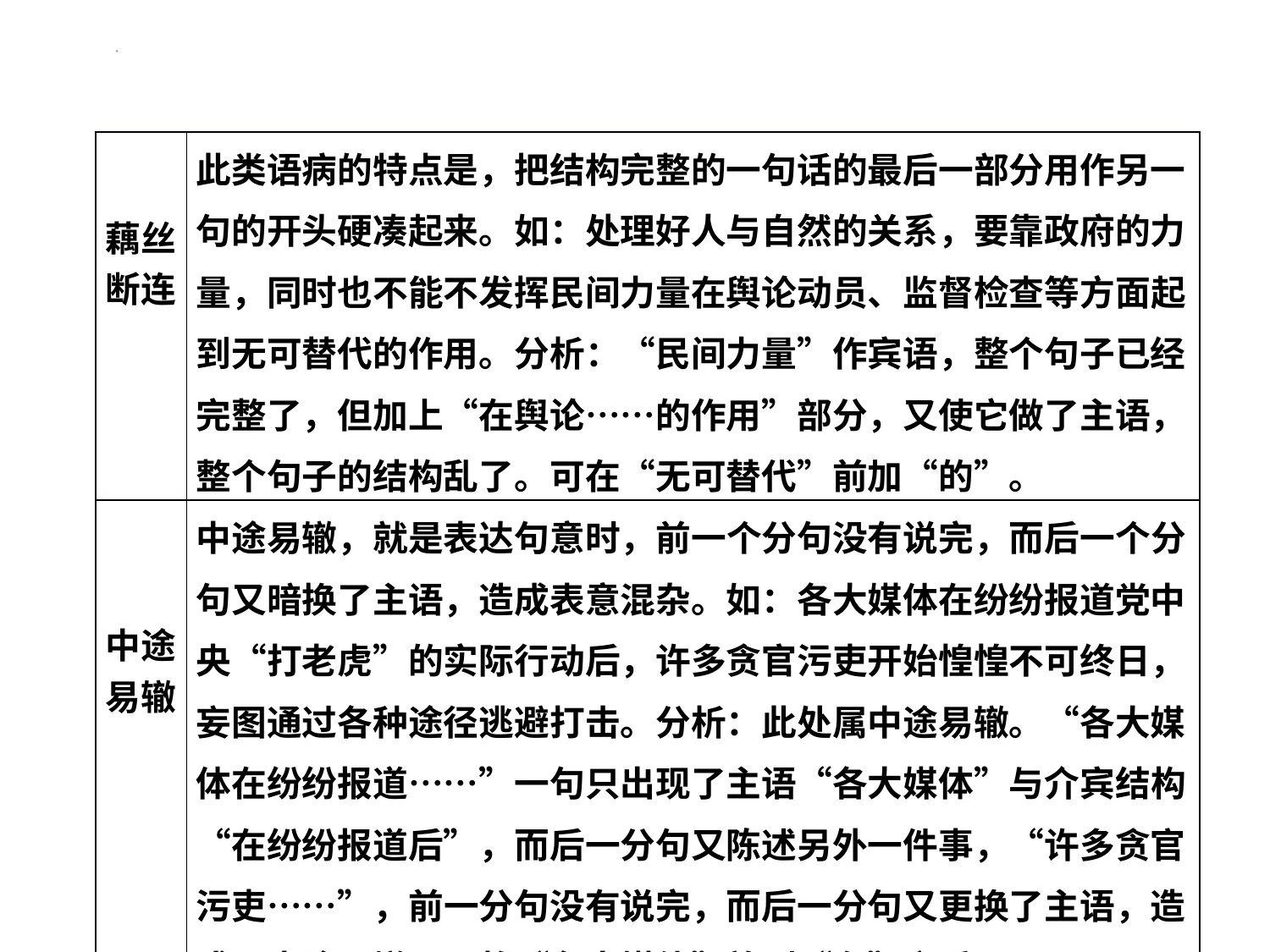

#
| 藕丝断连 | 此类语病的特点是，把结构完整的一句话的最后一部分用作另一句的开头硬凑起来。如：处理好人与自然的关系，要靠政府的力量，同时也不能不发挥民间力量在舆论动员、监督检查等方面起到无可替代的作用。分析：“民间力量”作宾语，整个句子已经完整了，但加上“在舆论……的作用”部分，又使它做了主语，整个句子的结构乱了。可在“无可替代”前加“的”。 |
| --- | --- |
| 中途易辙 | 中途易辙，就是表达句意时，前一个分句没有说完，而后一个分句又暗换了主语，造成表意混杂。如：各大媒体在纷纷报道党中央“打老虎”的实际行动后，许多贪官污吏开始惶惶不可终日，妄图通过各种途径逃避打击。分析：此处属中途易辙。“各大媒体在纷纷报道……”一句只出现了主语“各大媒体”与介宾结构“在纷纷报道后”，而后一分句又陈述另外一件事，“许多贪官污吏……”，前一分句没有说完，而后一分句又更换了主语，造成了中途易辙。可将“各大媒体”放到“在”之后。 |